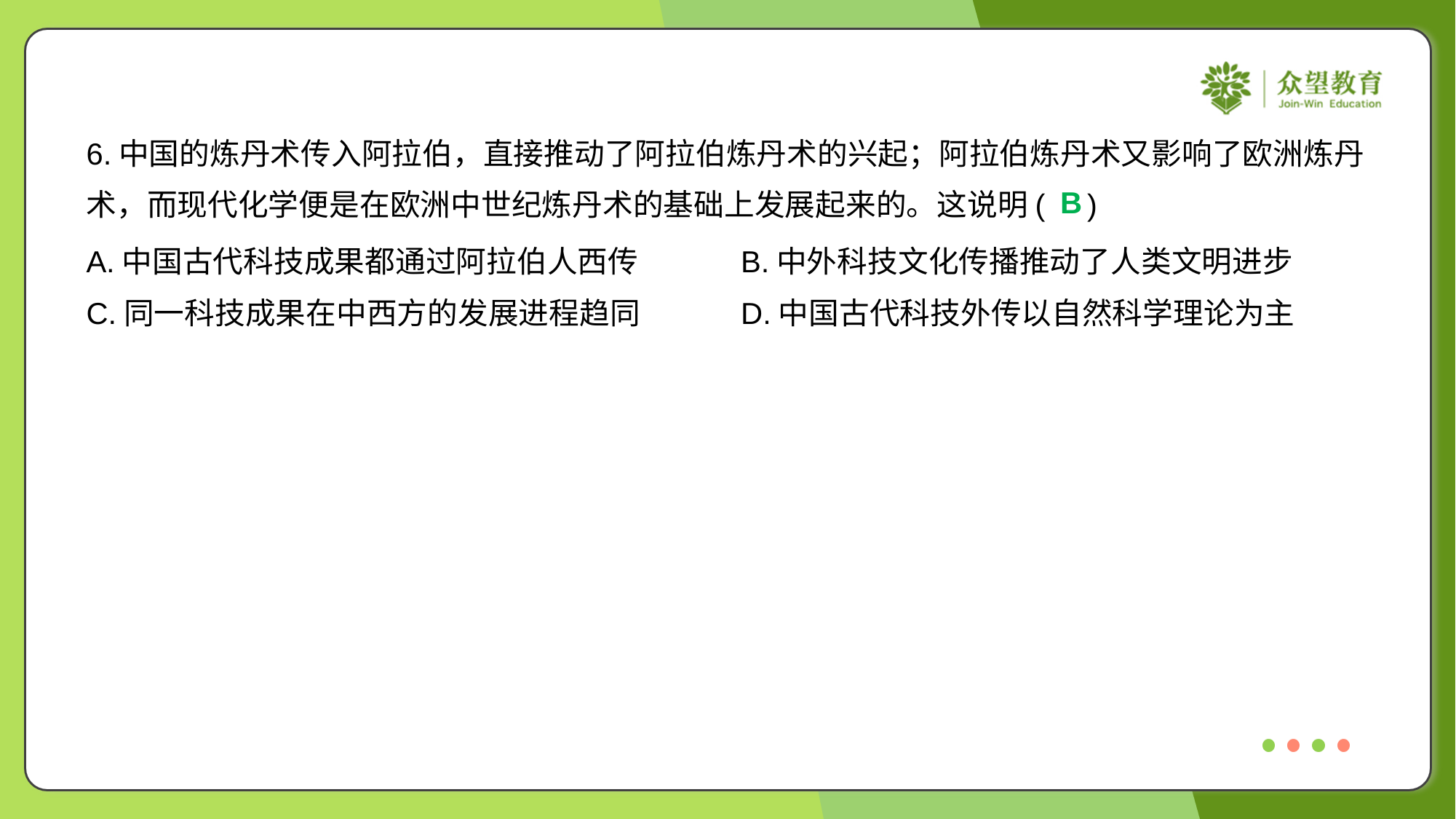

6.中国的炼丹术传入阿拉伯，直接推动了阿拉伯炼丹术的兴起；阿拉伯炼丹术又影响了欧洲炼丹
术，而现代化学便是在欧洲中世纪炼丹术的基础上发展起来的。这说明(     )
B
A.中国古代科技成果都通过阿拉伯人西传	B.中外科技文化传播推动了人类文明进步
C.同一科技成果在中西方的发展进程趋同	D.中国古代科技外传以自然科学理论为主